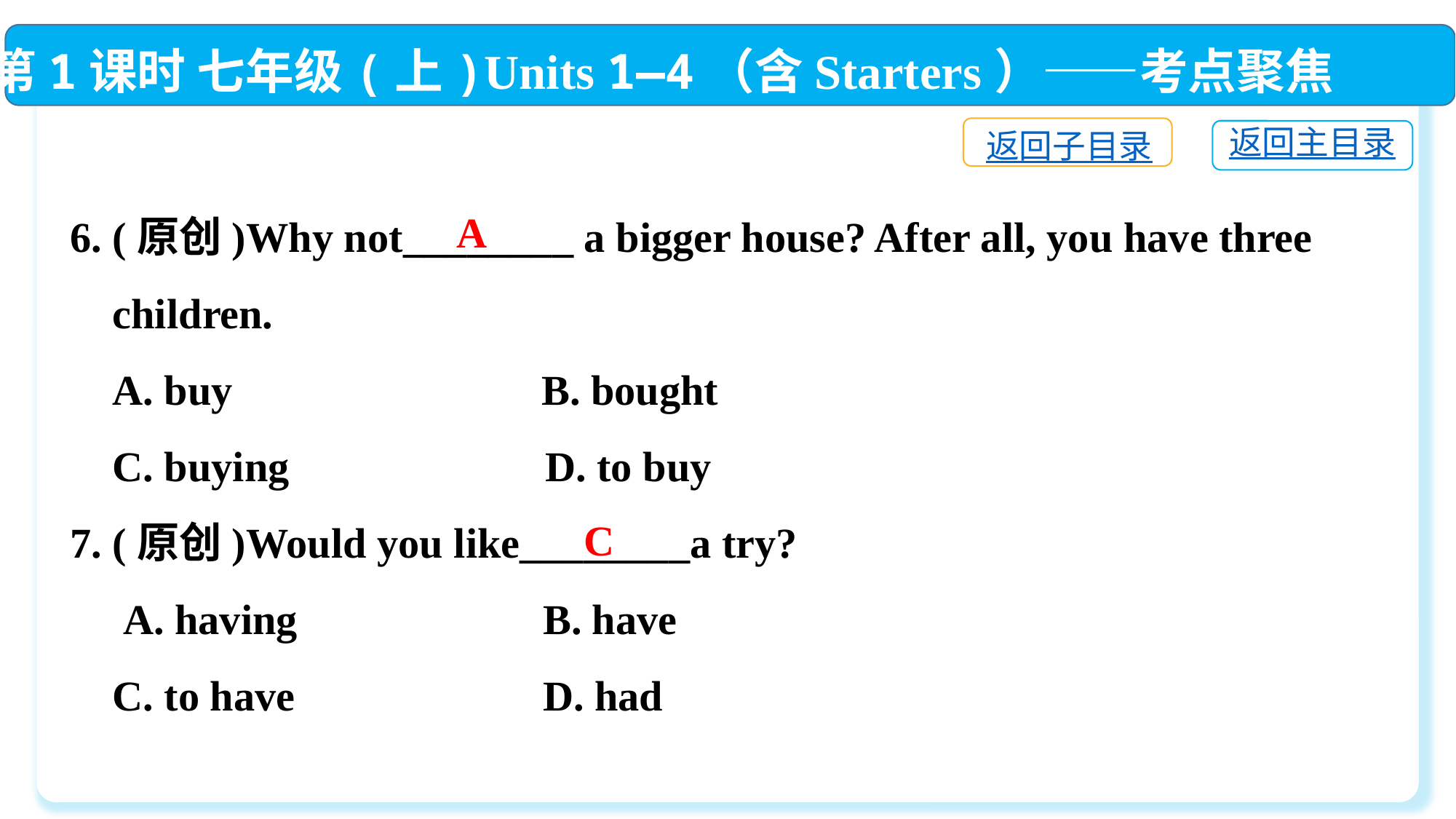

第1课时 七年级(上)Units 1—4（含Starters）——考点聚焦

返回子目录
返回主目录
6. (原创)Why not________ a bigger house? After all, you have three
    children.
    A. buy	                        B. bought
    C. buying	              D. to buy
7. (原创)Would you like________a try?
     A. having　　	              B. have
    C. to have　　	              D. had
A

C